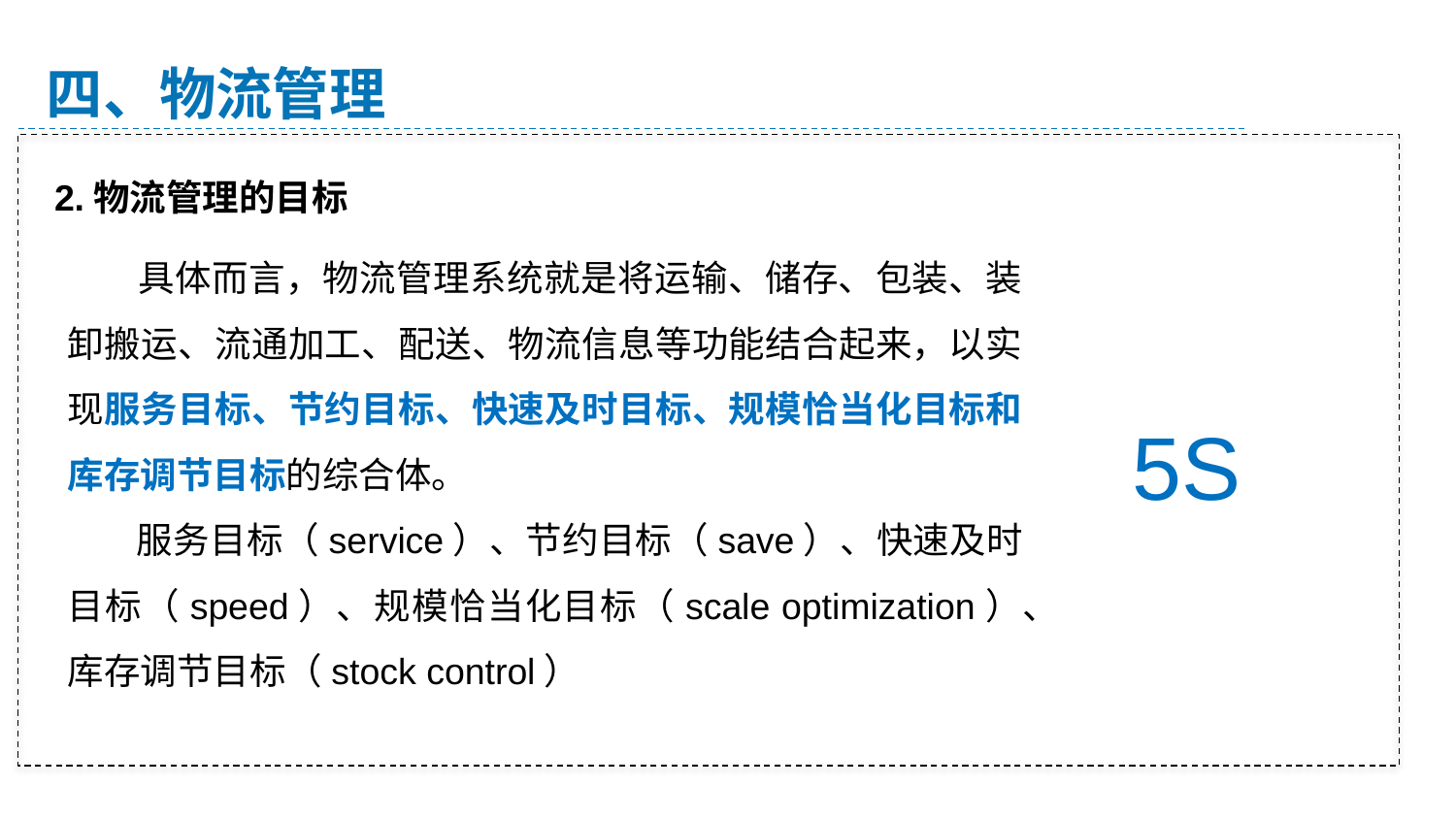

四、物流管理

2.物流管理的目标
       具体而言，物流管理系统就是将运输、储存、包装、装卸搬运、流通加工、配送、物流信息等功能结合起来，以实现服务目标、节约目标、快速及时目标、规模恰当化目标和库存调节目标的综合体。
       服务目标（service）、节约目标（save）、快速及时目标（speed）、规模恰当化目标（scale optimization）、库存调节目标（stock control）
5S